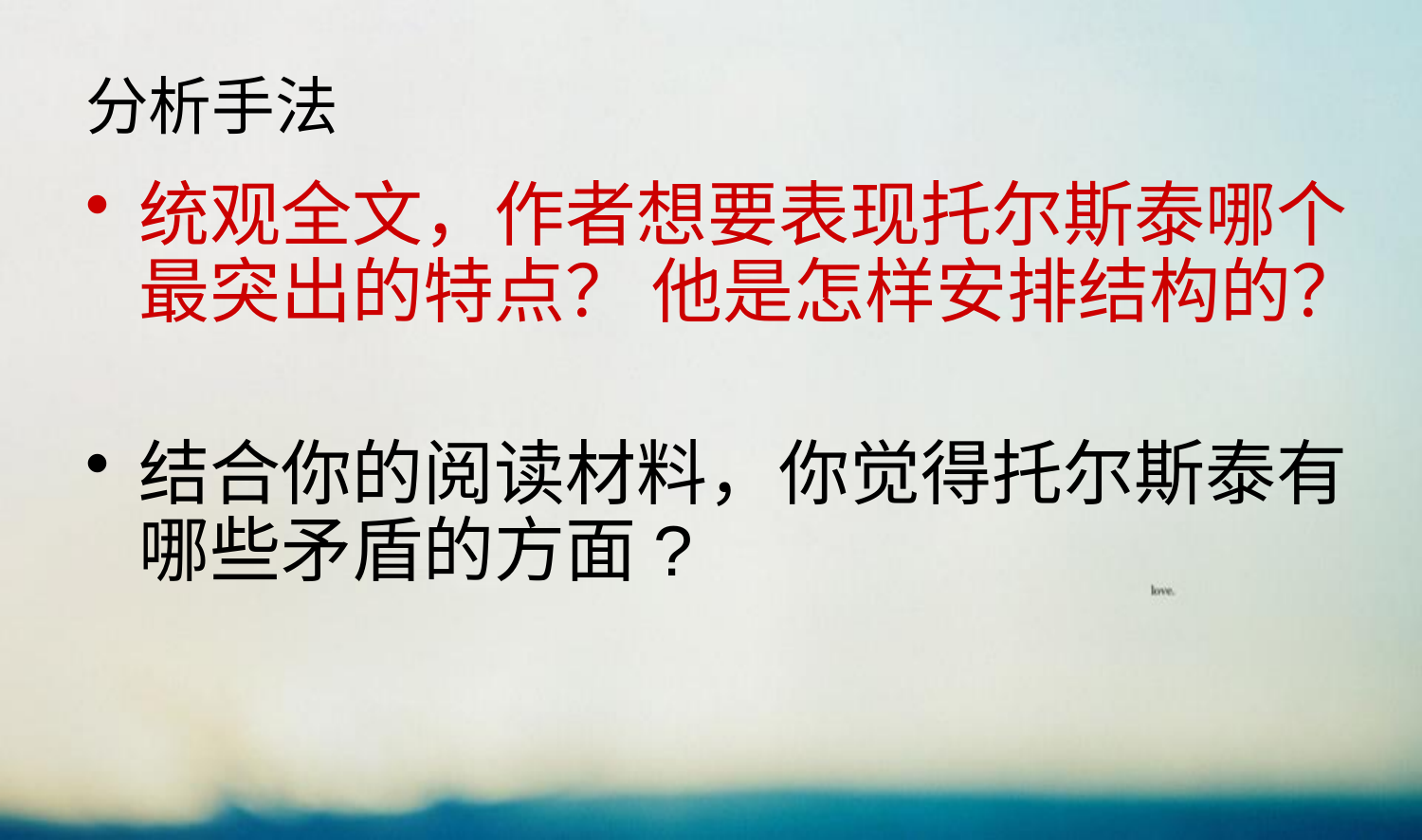

# 分析手法

统观全文，作者想要表现托尔斯泰哪个最突出的特点？ 他是怎样安排结构的？

结合你的阅读材料，你觉得托尔斯泰有哪些矛盾的方面?